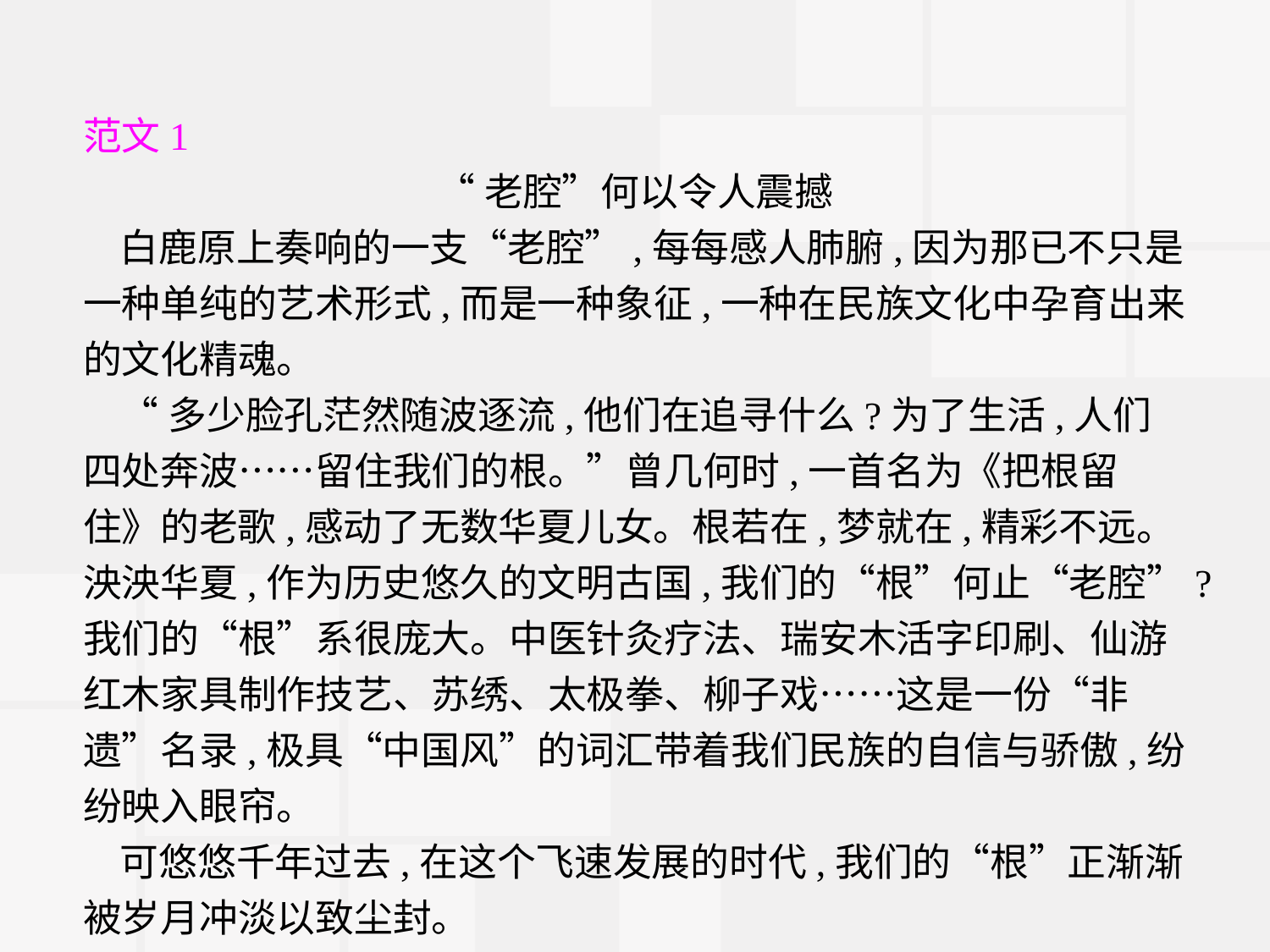

范文1
“老腔”何以令人震撼
白鹿原上奏响的一支“老腔”,每每感人肺腑,因为那已不只是一种单纯的艺术形式,而是一种象征,一种在民族文化中孕育出来的文化精魂。
“多少脸孔茫然随波逐流,他们在追寻什么?为了生活,人们四处奔波……留住我们的根。”曾几何时,一首名为《把根留住》的老歌,感动了无数华夏儿女。根若在,梦就在,精彩不远。泱泱华夏,作为历史悠久的文明古国,我们的“根”何止“老腔”?我们的“根”系很庞大。中医针灸疗法、瑞安木活字印刷、仙游红木家具制作技艺、苏绣、太极拳、柳子戏……这是一份“非遗”名录,极具“中国风”的词汇带着我们民族的自信与骄傲,纷纷映入眼帘。
可悠悠千年过去,在这个飞速发展的时代,我们的“根”正渐渐被岁月冲淡以致尘封。